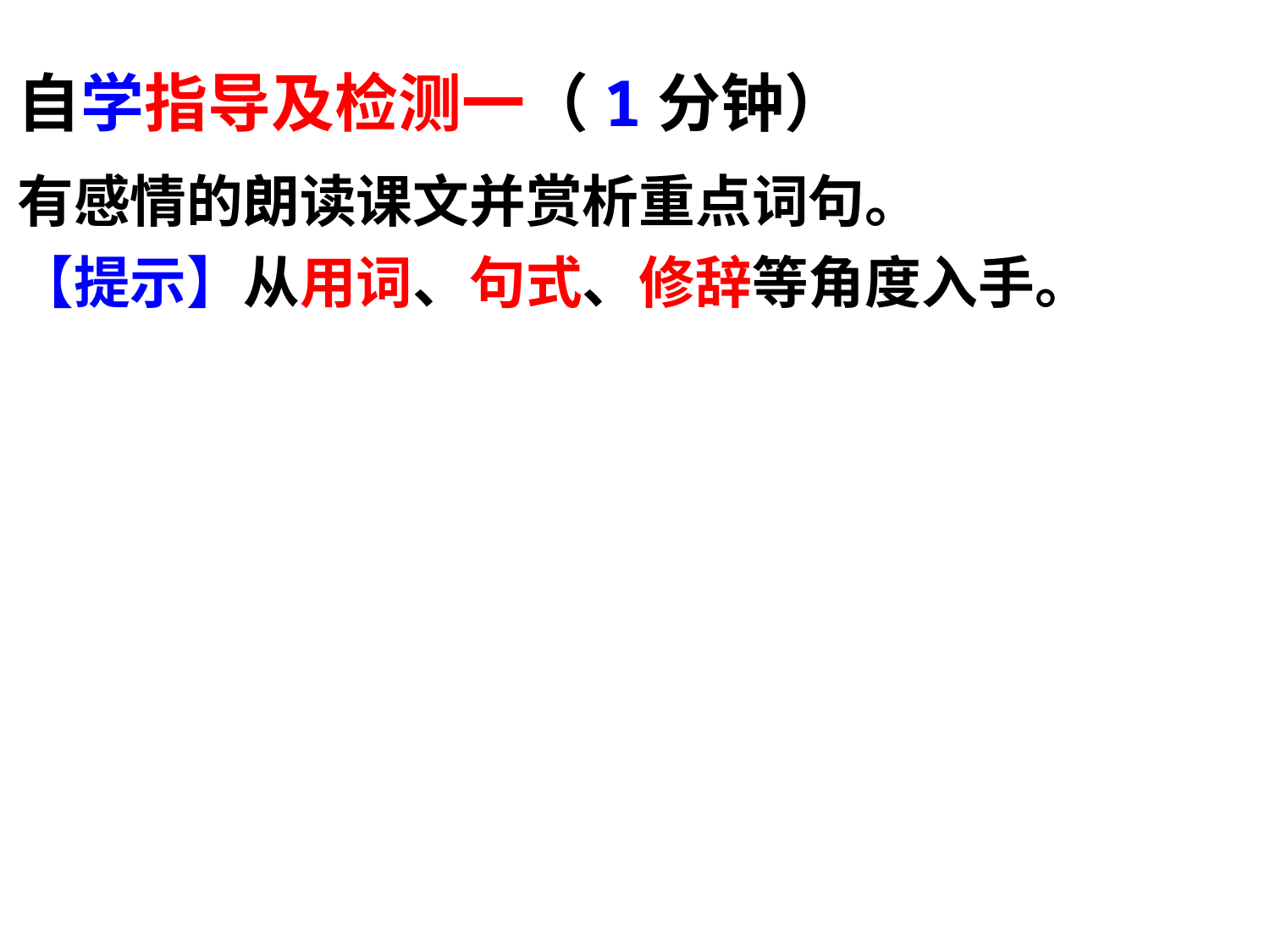

自学指导及检测一（1分钟）
有感情的朗读课文并赏析重点词句。
【提示】从用词、句式、修辞等角度入手。